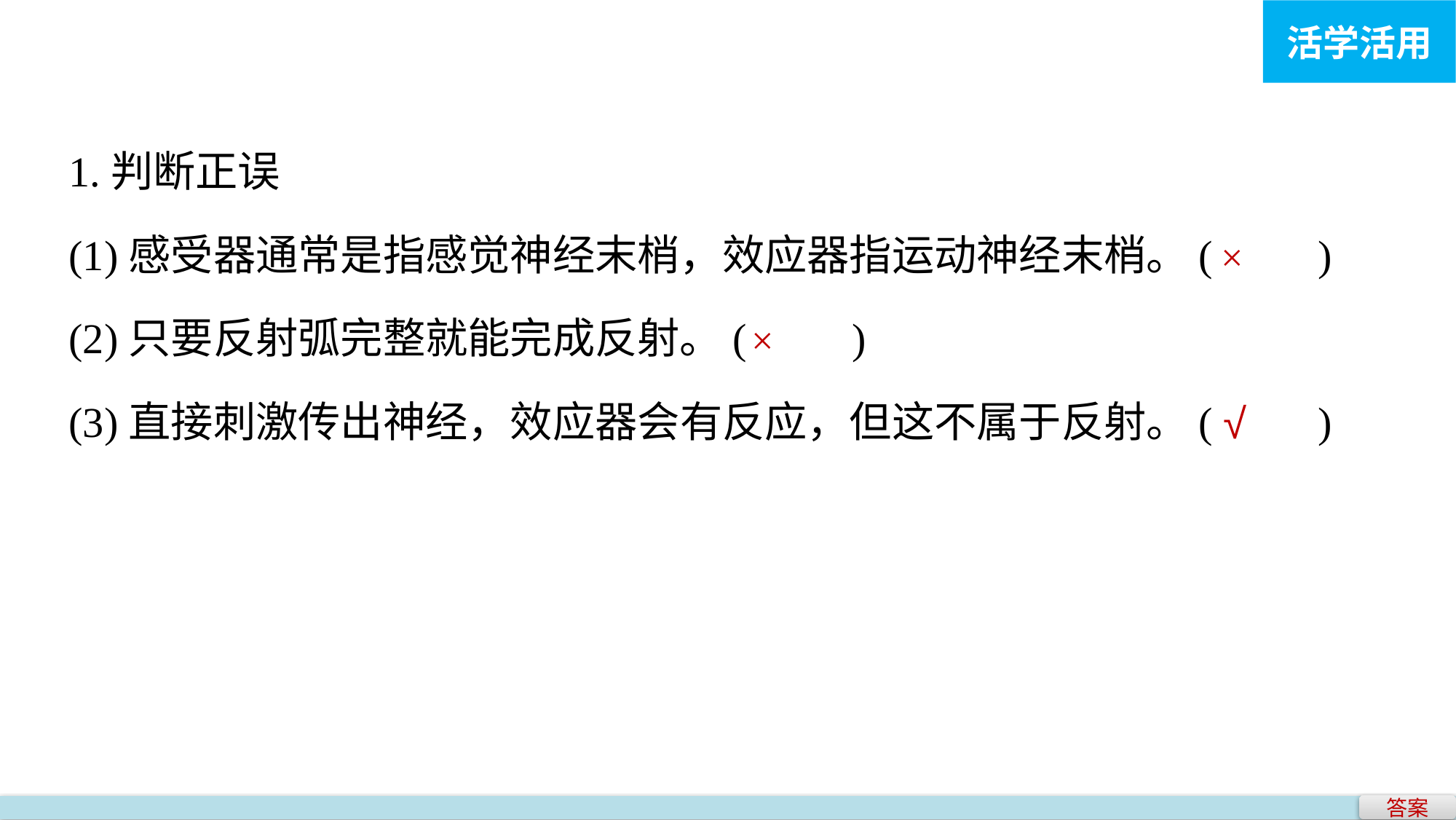

活学活用
1.判断正误
(1)感受器通常是指感觉神经末梢，效应器指运动神经末梢。(　　)
(2)只要反射弧完整就能完成反射。(　　)
(3)直接刺激传出神经，效应器会有反应，但这不属于反射。(　　)
×
×
√
答案